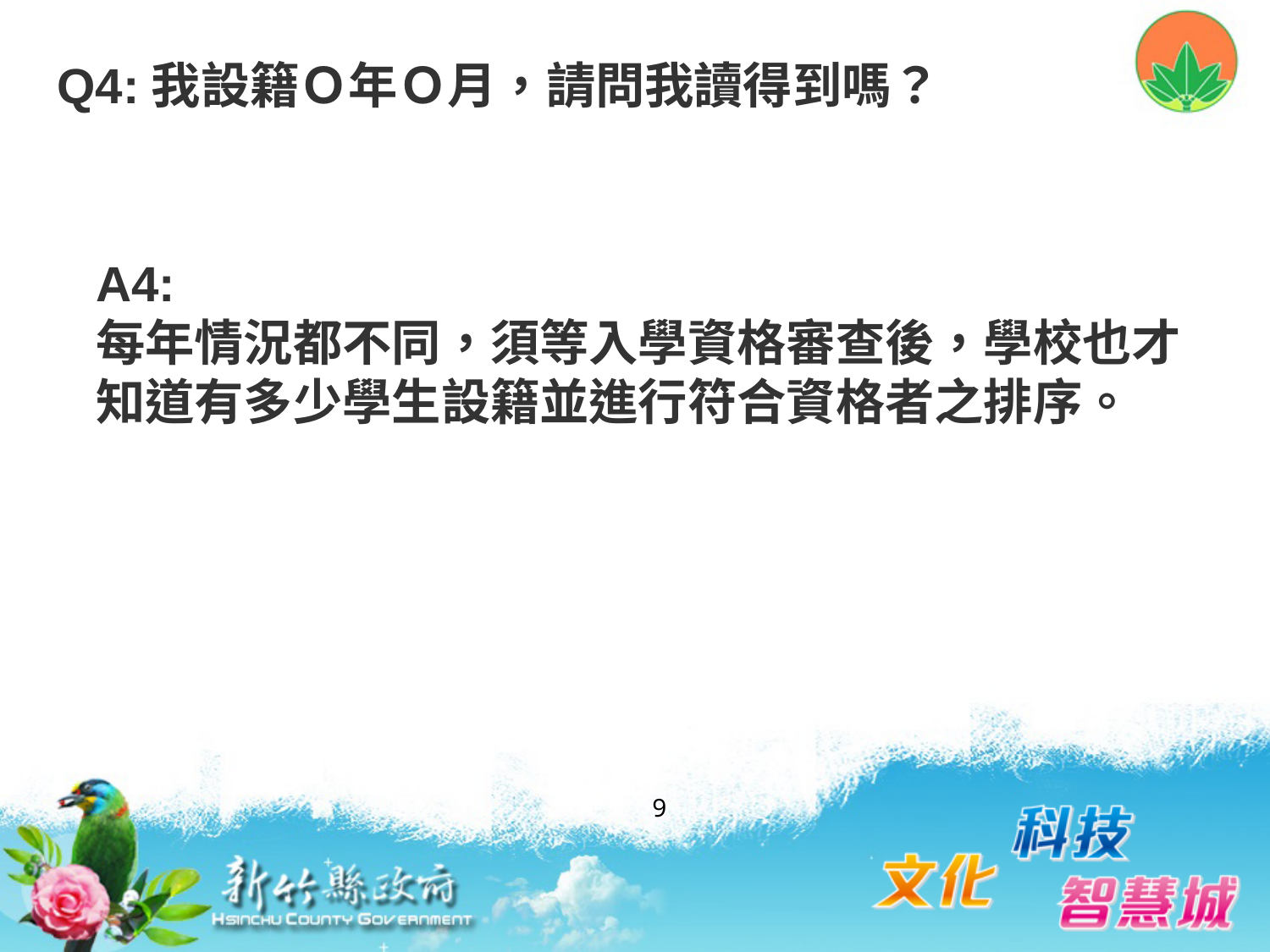

Q4:我設籍Ｏ年Ｏ月，請問我讀得到嗎？

A4:
每年情況都不同，須等入學資格審查後，學校也才知道有多少學生設籍並進行符合資格者之排序。
9